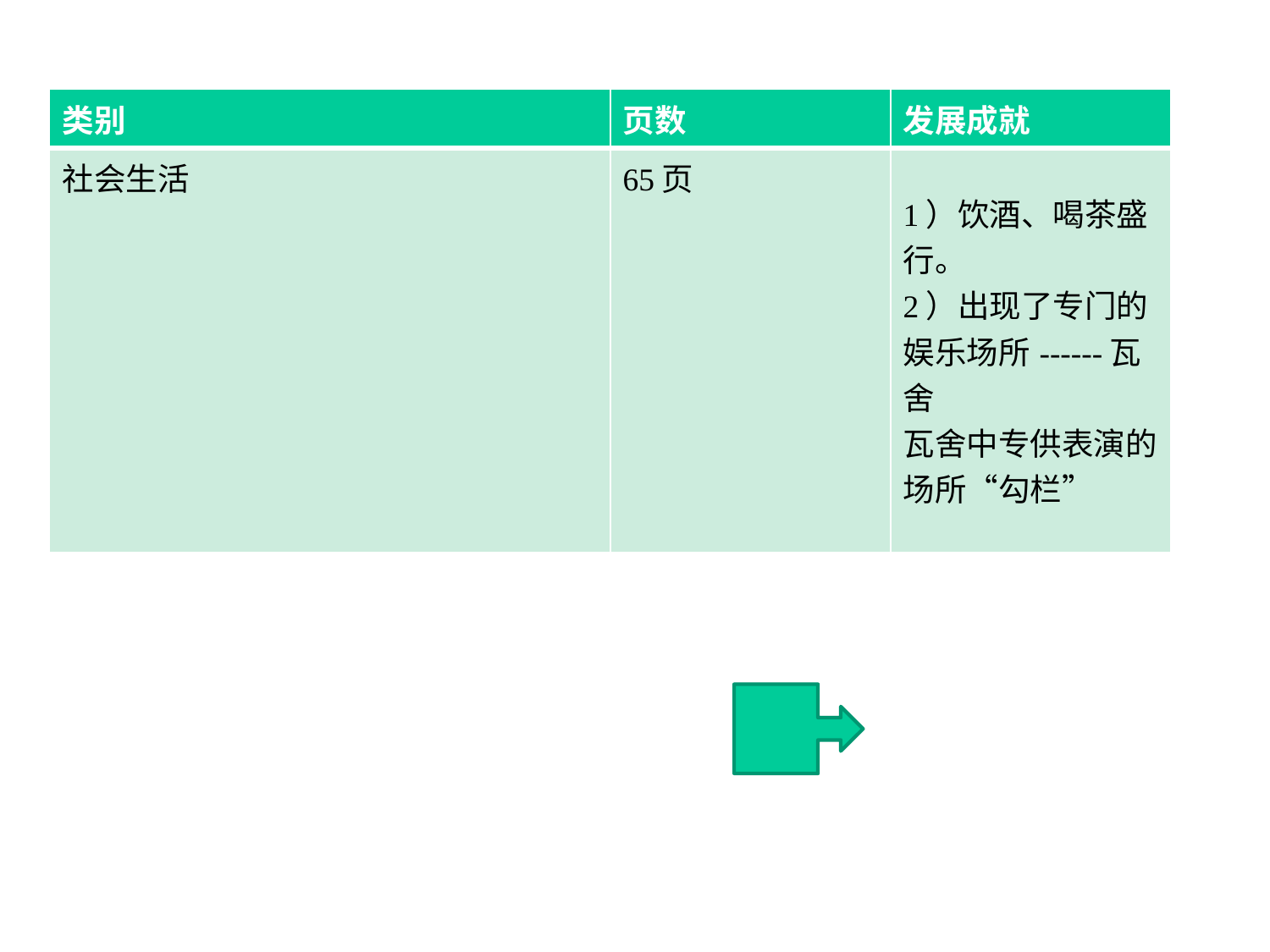

| 类别 | 页数 | 发展成就 |
| --- | --- | --- |
| 社会生活 | 65页 | 1）饮酒、喝茶盛行。 2）出现了专门的娱乐场所------瓦舍 瓦舍中专供表演的场所“勾栏” |